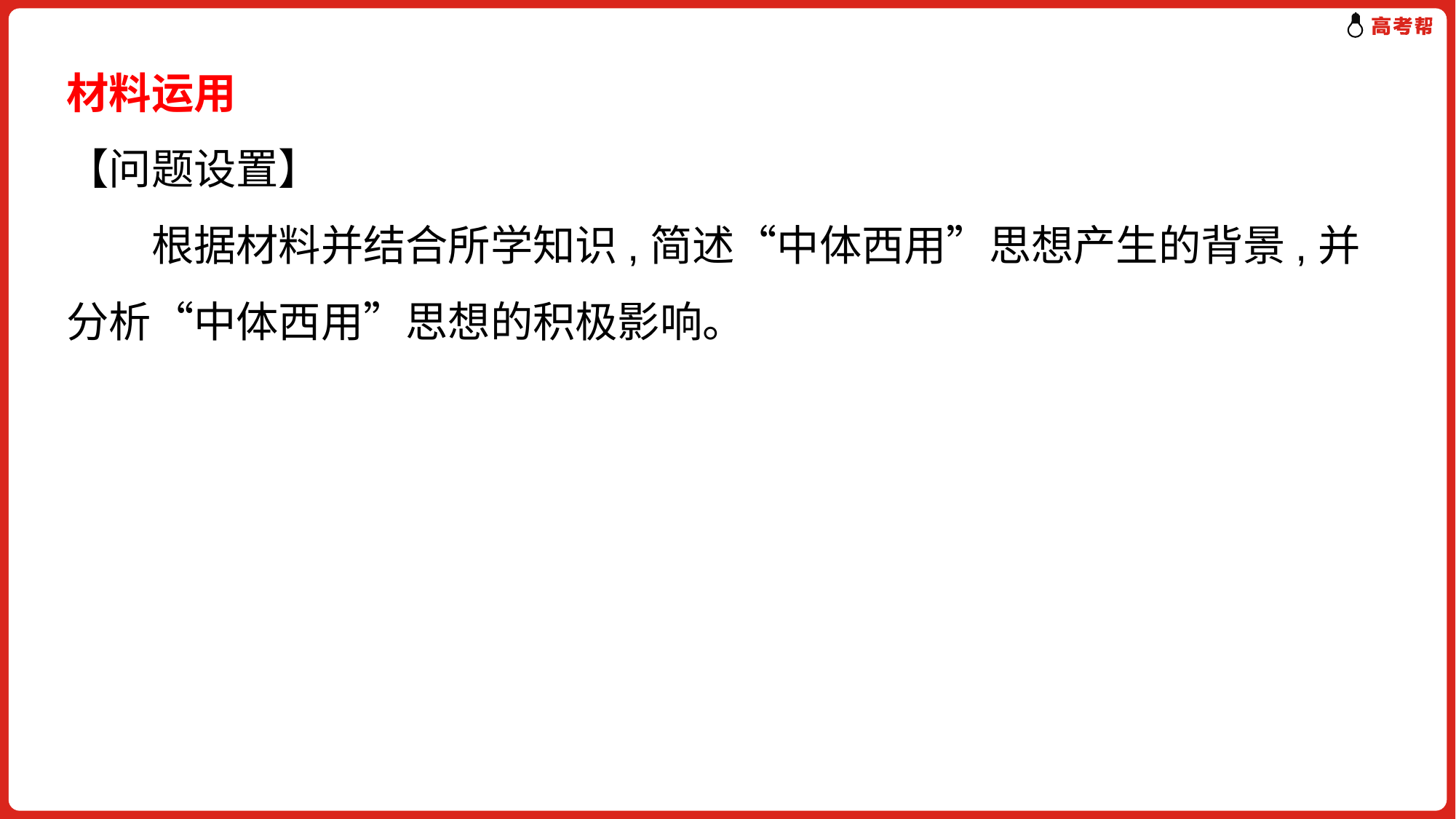

材料运用
【问题设置】
　　根据材料并结合所学知识,简述“中体西用”思想产生的背景,并分析“中体西用”思想的积极影响。